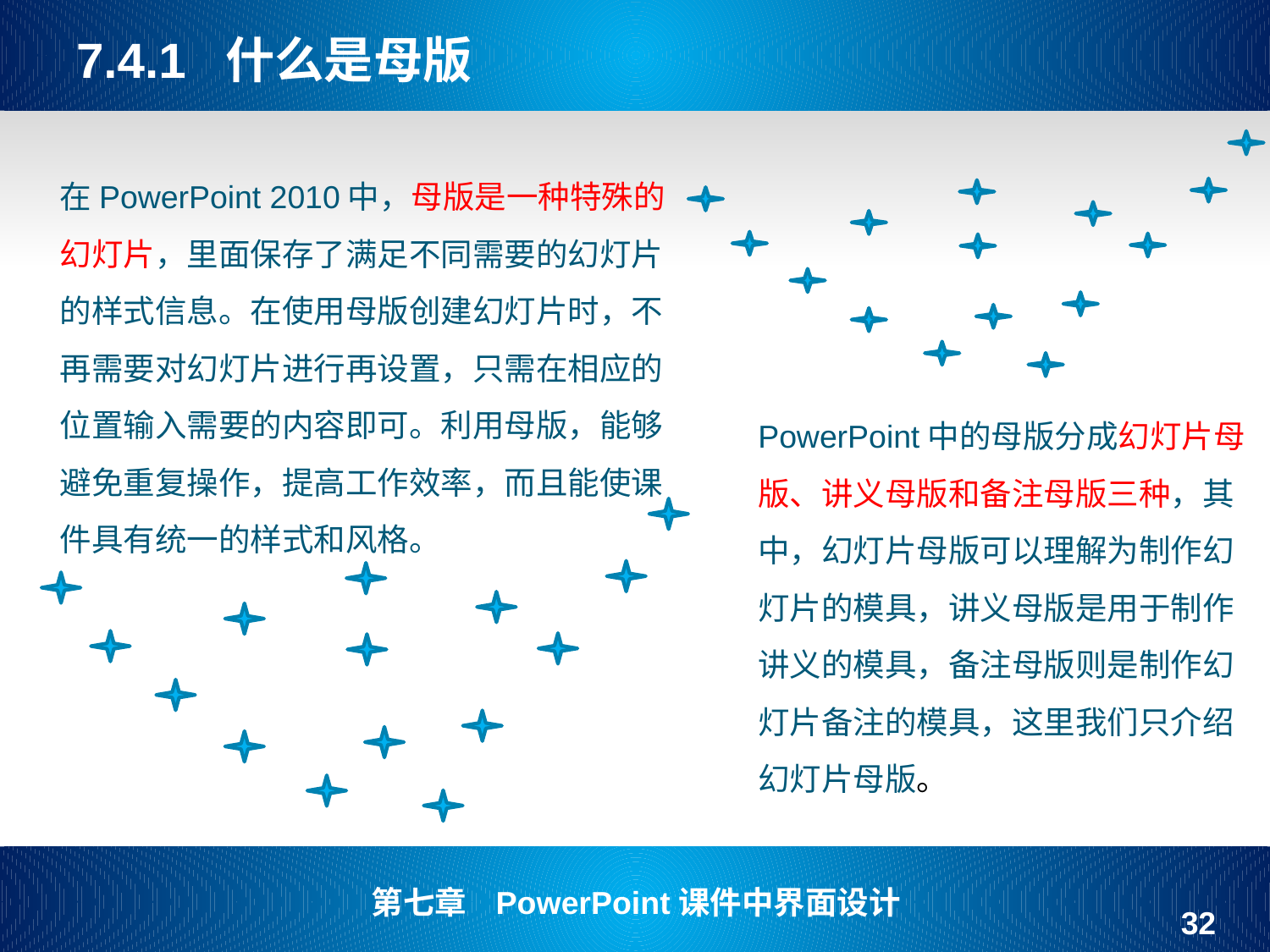

# 7.4.1  什么是母版

在PowerPoint 2010中，母版是一种特殊的幻灯片，里面保存了满足不同需要的幻灯片的样式信息。在使用母版创建幻灯片时，不再需要对幻灯片进行再设置，只需在相应的位置输入需要的内容即可。利用母版，能够避免重复操作，提高工作效率，而且能使课件具有统一的样式和风格。
PowerPoint中的母版分成幻灯片母版、讲义母版和备注母版三种，其中，幻灯片母版可以理解为制作幻灯片的模具，讲义母版是用于制作讲义的模具，备注母版则是制作幻灯片备注的模具，这里我们只介绍幻灯片母版。

32